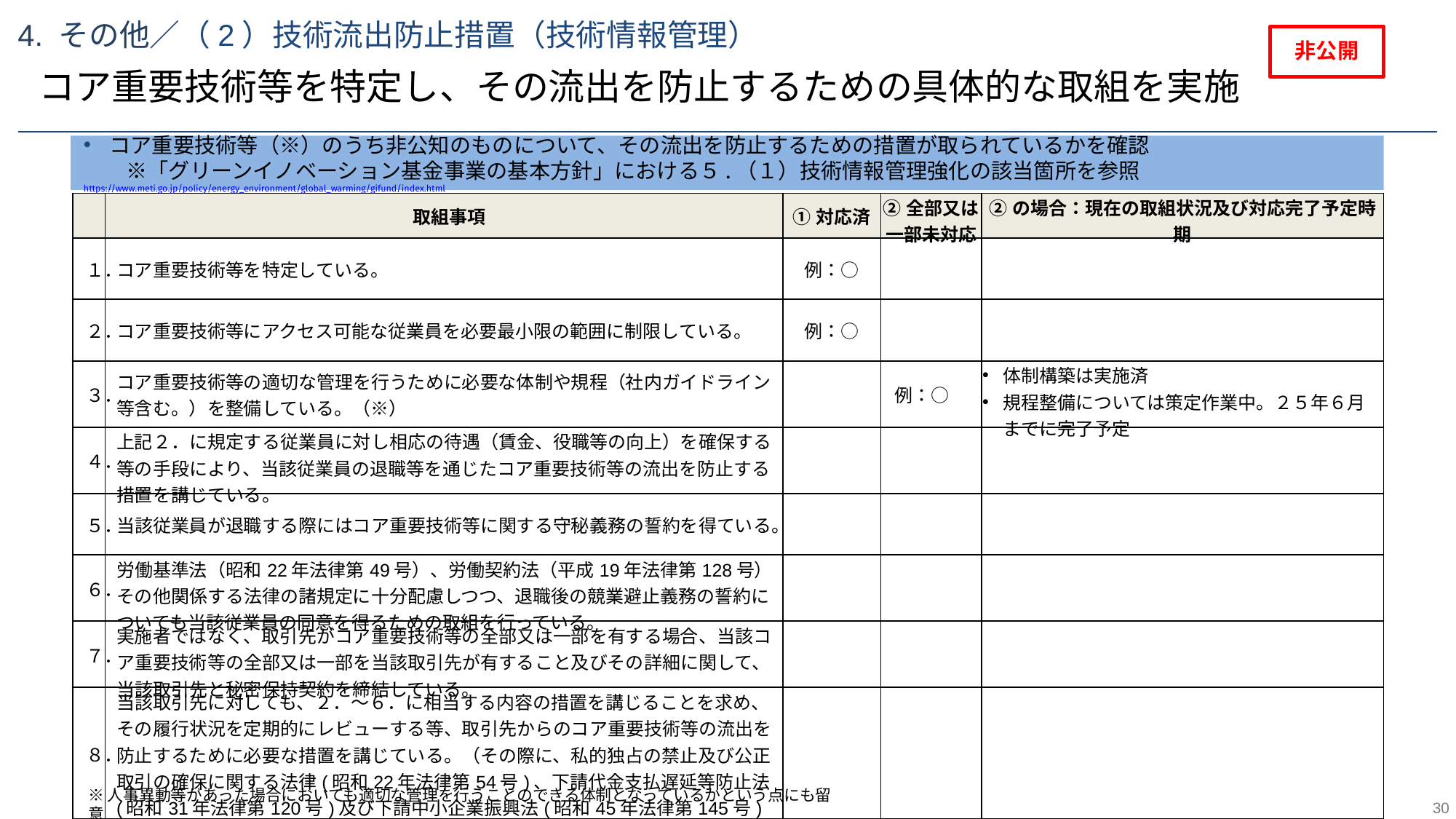

4. その他／（2）技術流出防止措置（技術情報管理）
非公開
コア重要技術等を特定し、その流出を防止するための具体的な取組を実施
コア重要技術等（※）のうち非公知のものについて、その流出を防止するための措置が取られているかを確認
　　※「グリーンイノベーション基金事業の基本方針」における５.（１）技術情報管理強化の該当箇所を参照　https://www.meti.go.jp/policy/energy_environment/global_warming/gifund/index.html
|  | 取組事項 | ①対応済 | ②全部又は一部未対応 | ②の場合：現在の取組状況及び対応完了予定時期 |
| --- | --- | --- | --- | --- |
| １． | コア重要技術等を特定している。 | 例：○ |  |  |
| ２． | コア重要技術等にアクセス可能な従業員を必要最小限の範囲に制限している。 | 例：○ |  |  |
| ３． | コア重要技術等の適切な管理を行うために必要な体制や規程（社内ガイドライン等含む。）を整備している。（※） |  | 例：○ | 体制構築は実施済 規程整備については策定作業中。２５年６月までに完了予定 |
| ４． | 上記２．に規定する従業員に対し相応の待遇（賃金、役職等の向上）を確保する等の手段により、当該従業員の退職等を通じたコア重要技術等の流出を防止する措置を講じている。 |  |  |  |
| ５． | 当該従業員が退職する際にはコア重要技術等に関する守秘義務の誓約を得ている。 |  |  |  |
| ６． | 労働基準法（昭和22年法律第49号）、労働契約法（平成19年法律第128号）その他関係する法律の諸規定に十分配慮しつつ、退職後の競業避止義務の誓約についても当該従業員の同意を得るための取組を行っている。 |  |  |  |
| ７． | 実施者ではなく、取引先がコア重要技術等の全部又は一部を有する場合、当該コア重要技術等の全部又は一部を当該取引先が有すること及びその詳細に関して、当該取引先と秘密保持契約を締結している。 |  |  |  |
| ８． | 当該取引先に対しても、２．～６．に相当する内容の措置を講じることを求め、その履行状況を定期的にレビューする等、取引先からのコア重要技術等の流出を防止するために必要な措置を講じている。（その際に、私的独占の禁止及び公正取引の確保に関する法律(昭和22年法律第54号)、下請代金支払遅延等防止法(昭和31年法律第120号)及び下請中小企業振興法(昭和45年法律第145号)の諸規定に十分配慮している。） |  |  |  |
※人事異動等があった場合においても適切な管理を行うことのできる体制となっているかという点にも留意